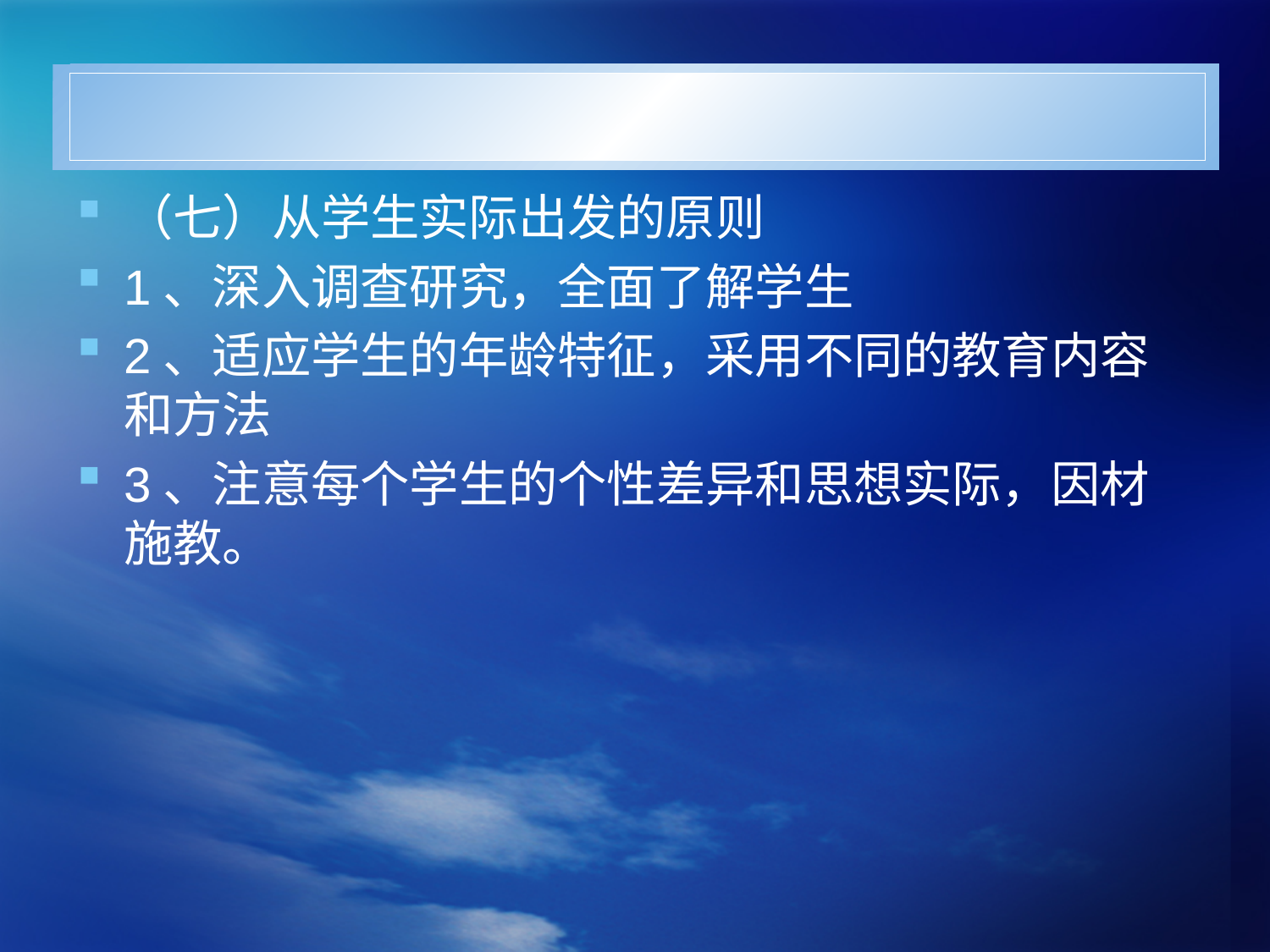

#
（七）从学生实际出发的原则
1、深入调查研究，全面了解学生
2、适应学生的年龄特征，采用不同的教育内容和方法
3、注意每个学生的个性差异和思想实际，因材施教。